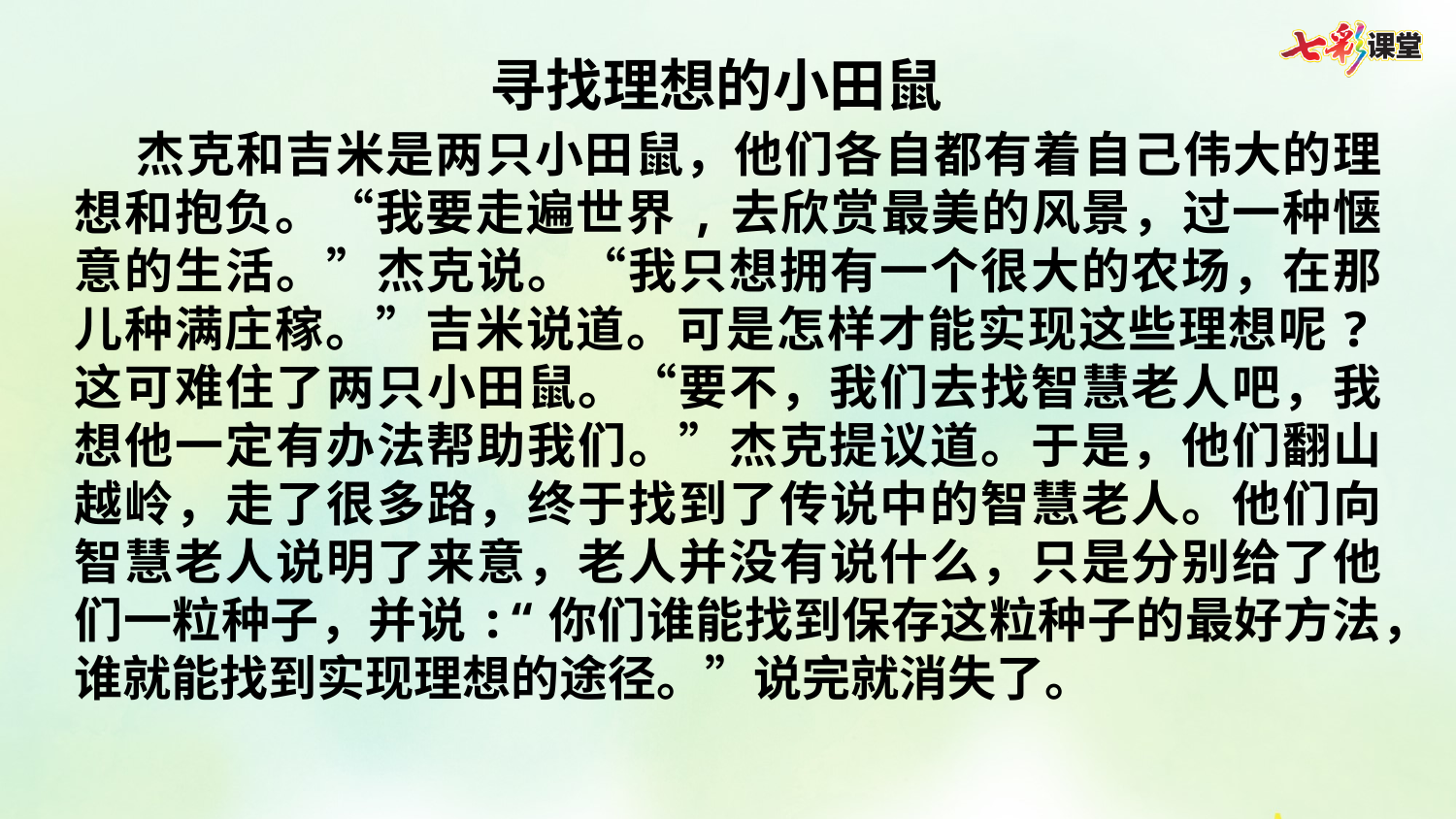

寻找理想的小田鼠
    杰克和吉米是两只小田鼠，他们各自都有着自己伟大的理想和抱负。“我要走遍世界,去欣赏最美的风景，过一种惬意的生活。”杰克说。“我只想拥有一个很大的农场，在那儿种满庄稼。”吉米说道。可是怎样才能实现这些理想呢?这可难住了两只小田鼠。“要不，我们去找智慧老人吧，我想他一定有办法帮助我们。”杰克提议道。于是，他们翻山越岭，走了很多路，终于找到了传说中的智慧老人。他们向智慧老人说明了来意，老人并没有说什么，只是分别给了他们一粒种子，并说:“你们谁能找到保存这粒种子的最好方法，谁就能找到实现理想的途径。”说完就消失了。